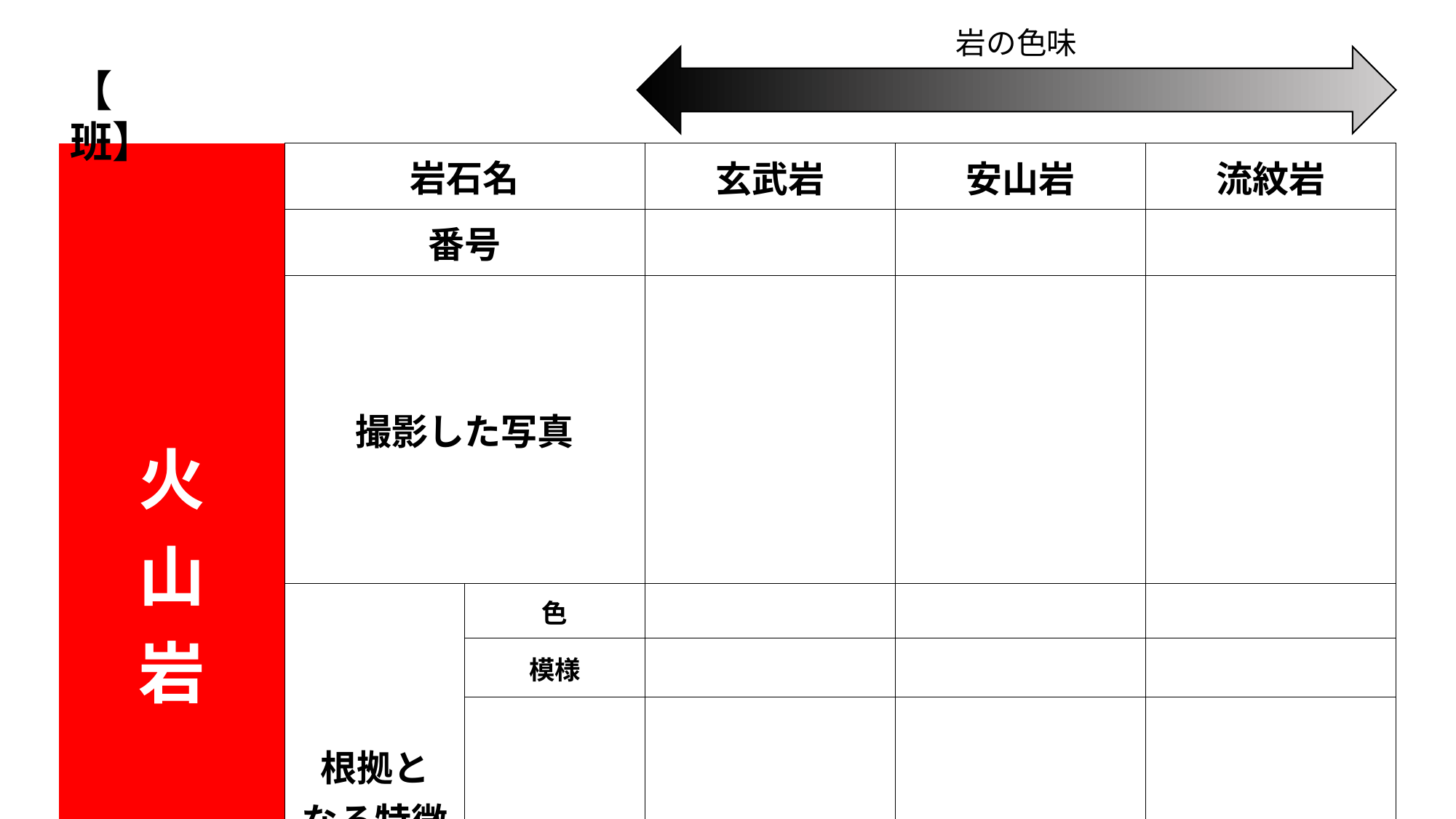

岩の色味

【　　　　班】
| 火 山 岩 | 岩石名 |  | 玄武岩 | 安山岩 | 流紋岩 |
| --- | --- | --- | --- | --- | --- |
|  | 番号 |  |  |  |  |
|  | 撮影した写真 |  |  |  |  |
|  | 根拠と なる特徴 | 色 |  |  |  |
|  |  | 模様 |  |  |  |
|  |  | 斑晶の大きさ、色、密度 |  |  |  |